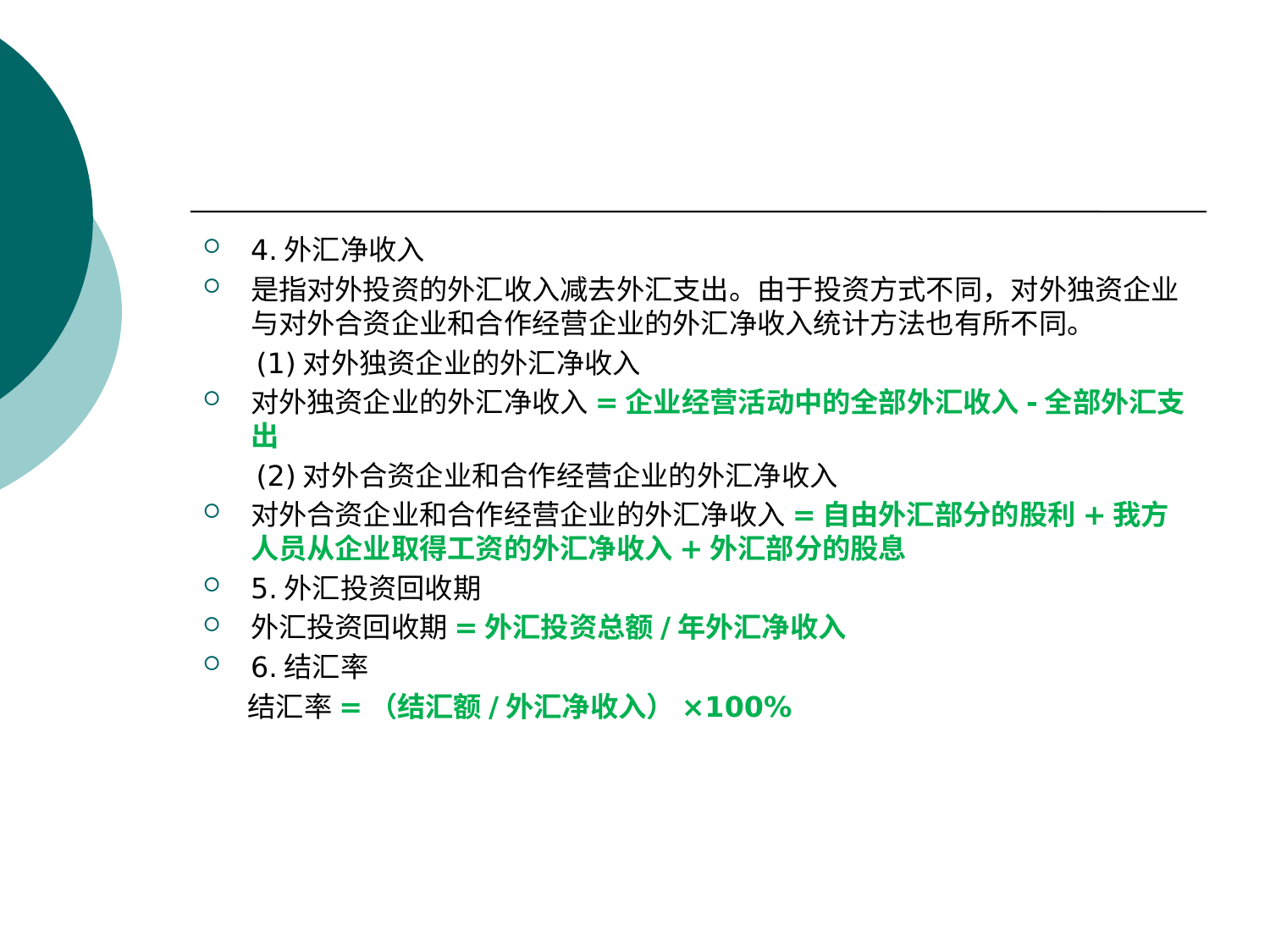

#
4.外汇净收入
是指对外投资的外汇收入减去外汇支出。由于投资方式不同，对外独资企业与对外合资企业和合作经营企业的外汇净收入统计方法也有所不同。
      (1)对外独资企业的外汇净收入
对外独资企业的外汇净收入=企业经营活动中的全部外汇收入-全部外汇支出
      (2)对外合资企业和合作经营企业的外汇净收入
对外合资企业和合作经营企业的外汇净收入=自由外汇部分的股利+我方人员从企业取得工资的外汇净收入+外汇部分的股息
5.外汇投资回收期
外汇投资回收期=外汇投资总额/年外汇净收入
6.结汇率
      结汇率=（结汇额/外汇净收入）×100%